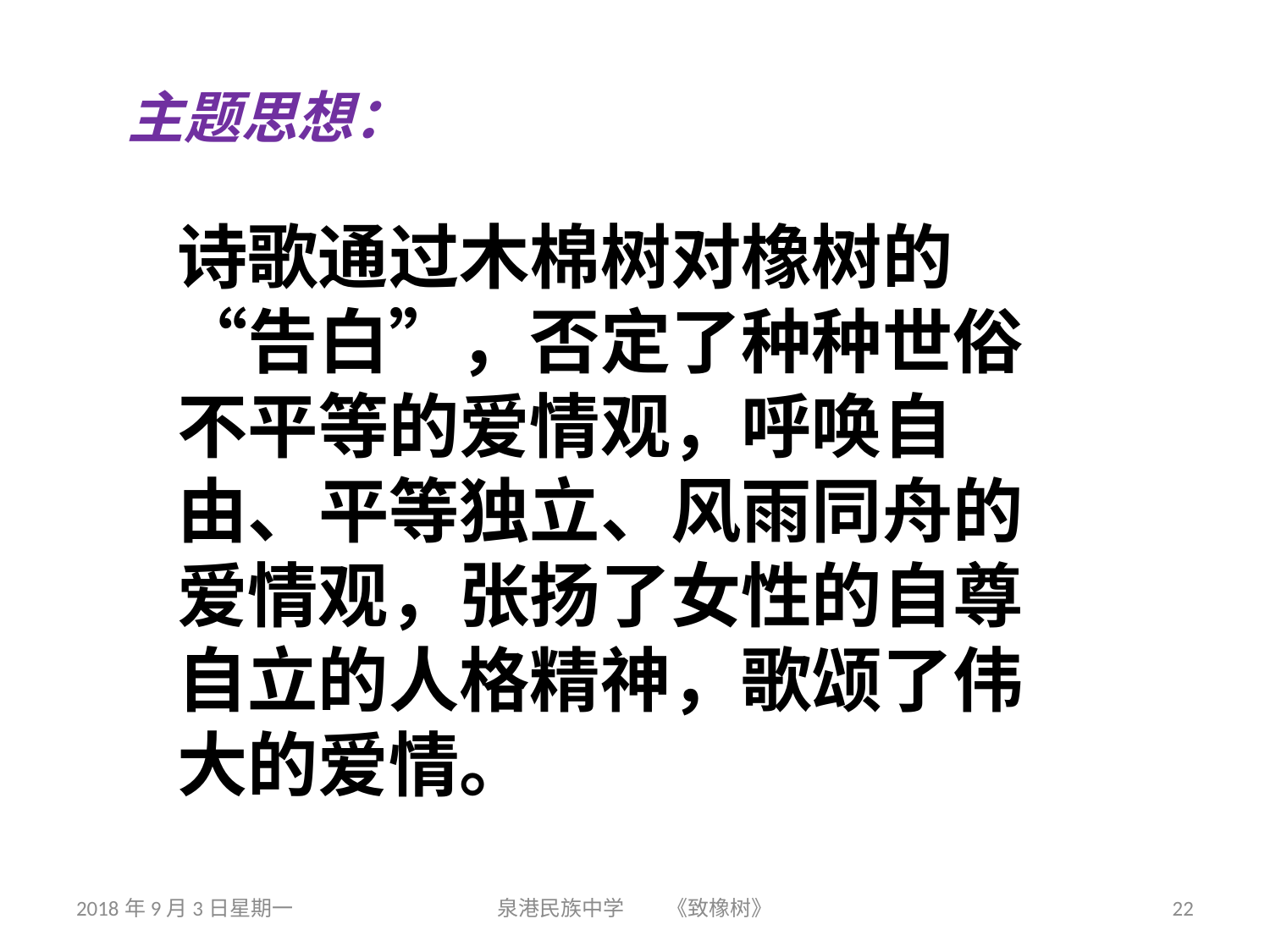

主题思想：
诗歌通过木棉树对橡树的“告白”，否定了种种世俗不平等的爱情观，呼唤自由、平等独立、风雨同舟的爱情观，张扬了女性的自尊自立的人格精神，歌颂了伟大的爱情。
2018年9月3日星期一
泉港民族中学         《致橡树》
22